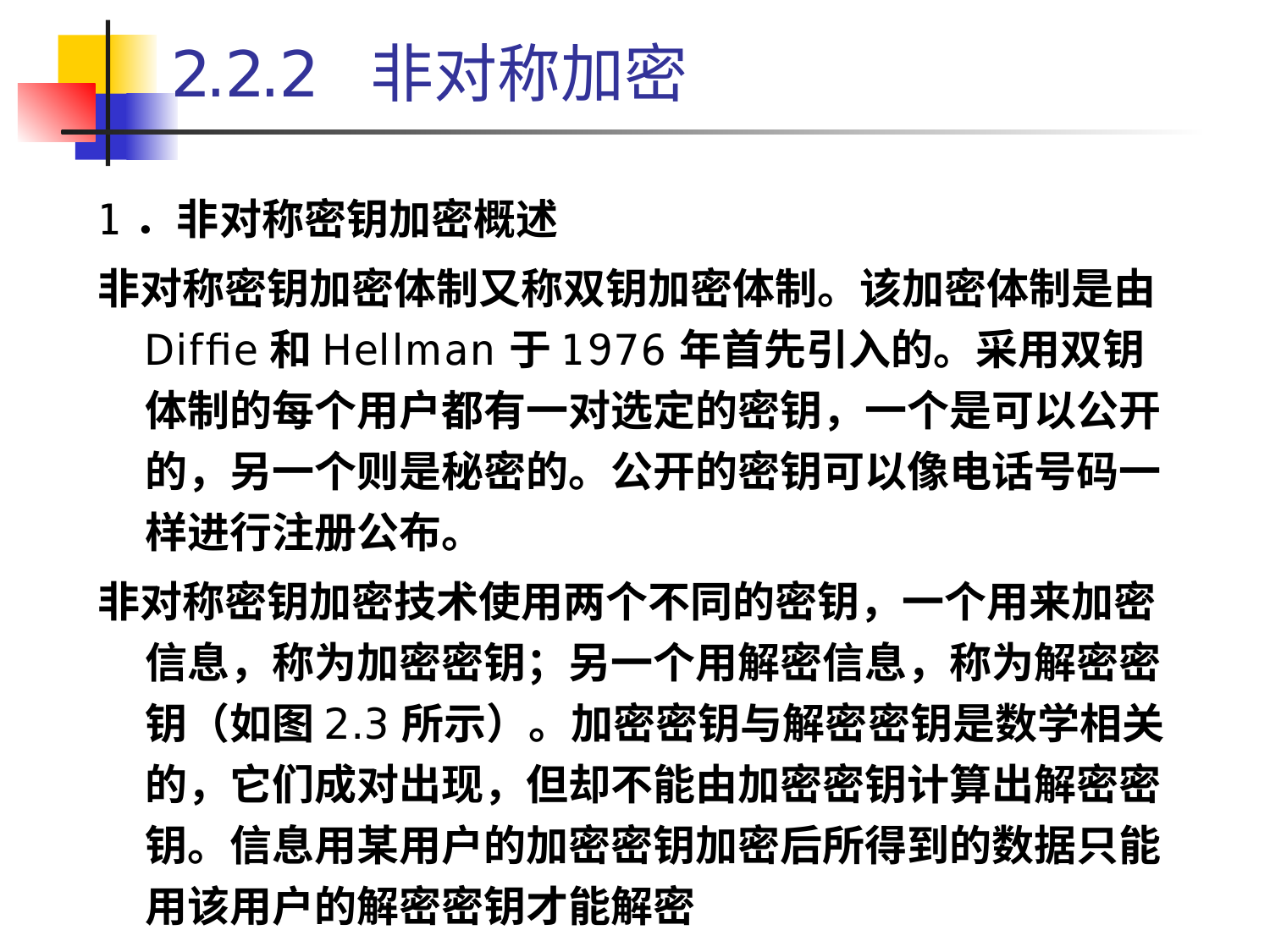

# 2.2.2  非对称加密
1．非对称密钥加密概述
非对称密钥加密体制又称双钥加密体制。该加密体制是由Diffie和Hellman于1976年首先引入的。采用双钥体制的每个用户都有一对选定的密钥，一个是可以公开的，另一个则是秘密的。公开的密钥可以像电话号码一样进行注册公布。
非对称密钥加密技术使用两个不同的密钥，一个用来加密信息，称为加密密钥；另一个用解密信息，称为解密密钥（如图2.3所示）。加密密钥与解密密钥是数学相关的，它们成对出现，但却不能由加密密钥计算出解密密钥。信息用某用户的加密密钥加密后所得到的数据只能用该用户的解密密钥才能解密

25